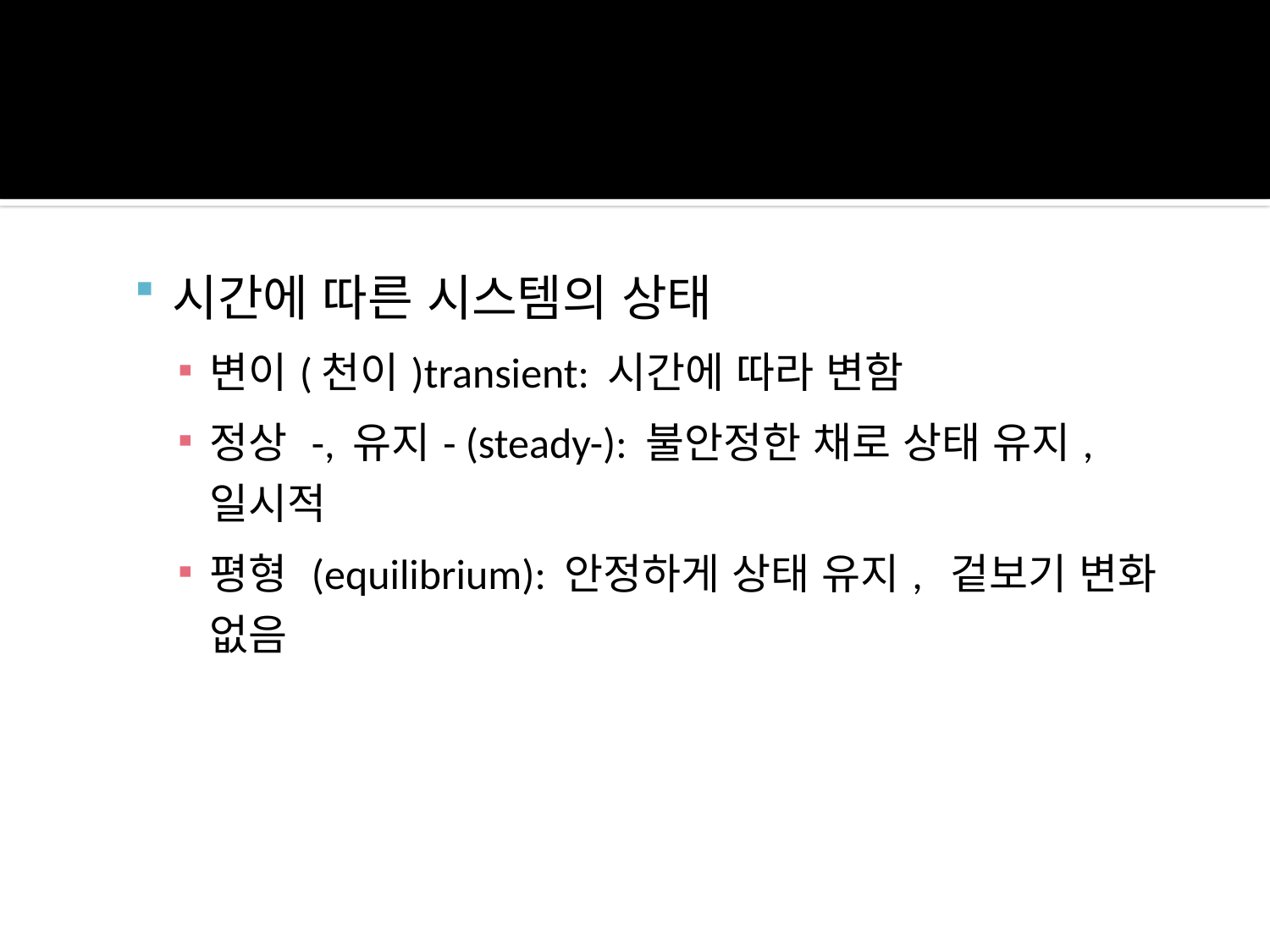

시간에 따른 시스템의 상태
변이(천이)transient: 시간에 따라 변함
정상 -, 유지- (steady-): 불안정한 채로 상태 유지, 일시적
평형 (equilibrium): 안정하게 상태 유지,  겉보기 변화 없음